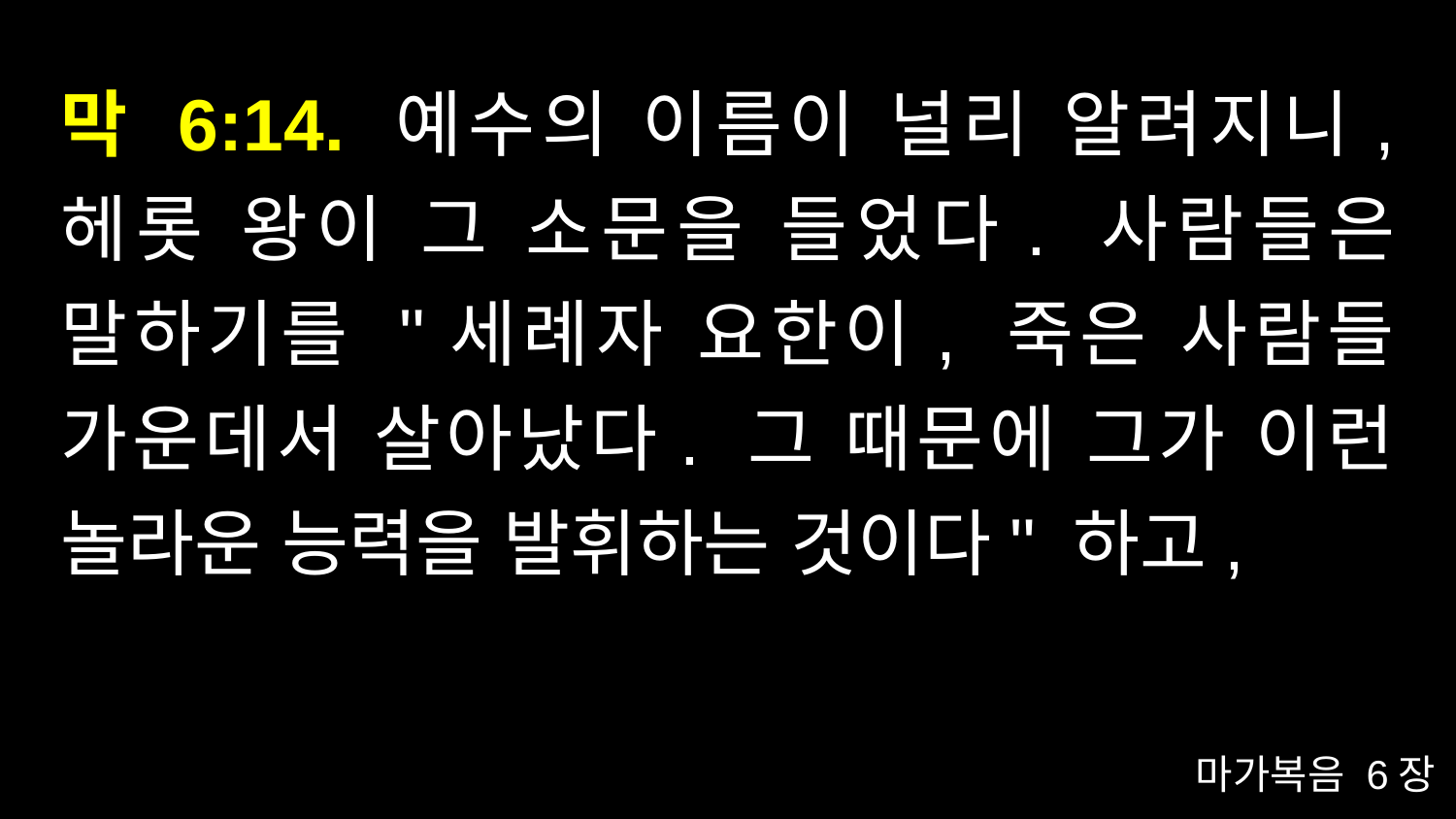

# 막 6:14. 예수의 이름이 널리 알려지니, 헤롯 왕이 그 소문을 들었다. 사람들은 말하기를 "세례자 요한이, 죽은 사람들 가운데서 살아났다. 그 때문에 그가 이런 놀라운 능력을 발휘하는 것이다" 하고,
마가복음 6장